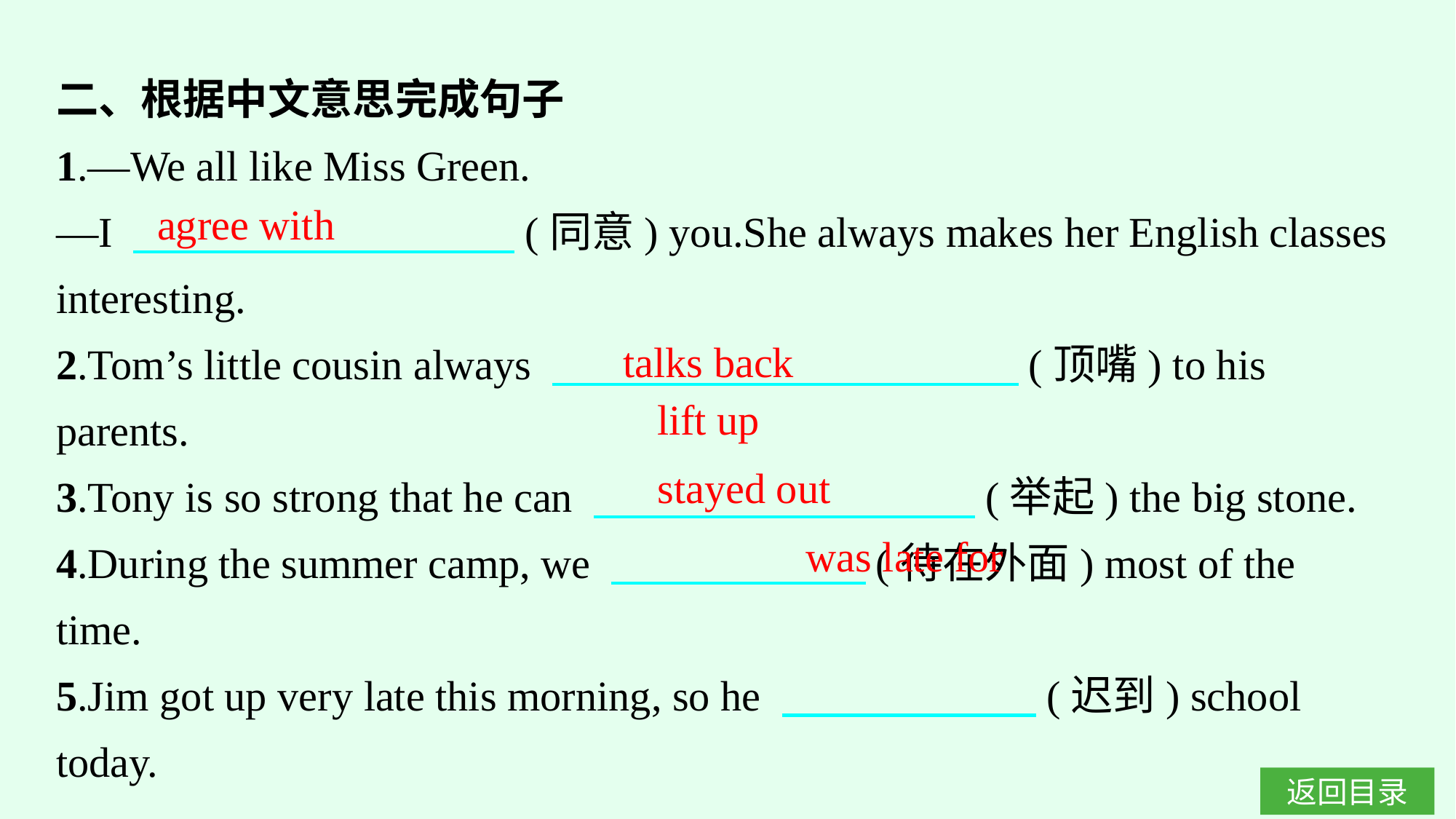

二、根据中文意思完成句子
1.—We all like Miss Green.
—I 　　　　　　　　　(同意) you.She always makes her English classes interesting.
2.Tom’s little cousin always 　　　　　　　　　　　(顶嘴) to his parents.
3.Tony is so strong that he can 　　　　　　　　　(举起) the big stone.
4.During the summer camp, we 　　　　　　(待在外面) most of the time.
5.Jim got up very late this morning, so he 　　　　　　(迟到) school today.
agree with
talks back
lift up
stayed out
was late for